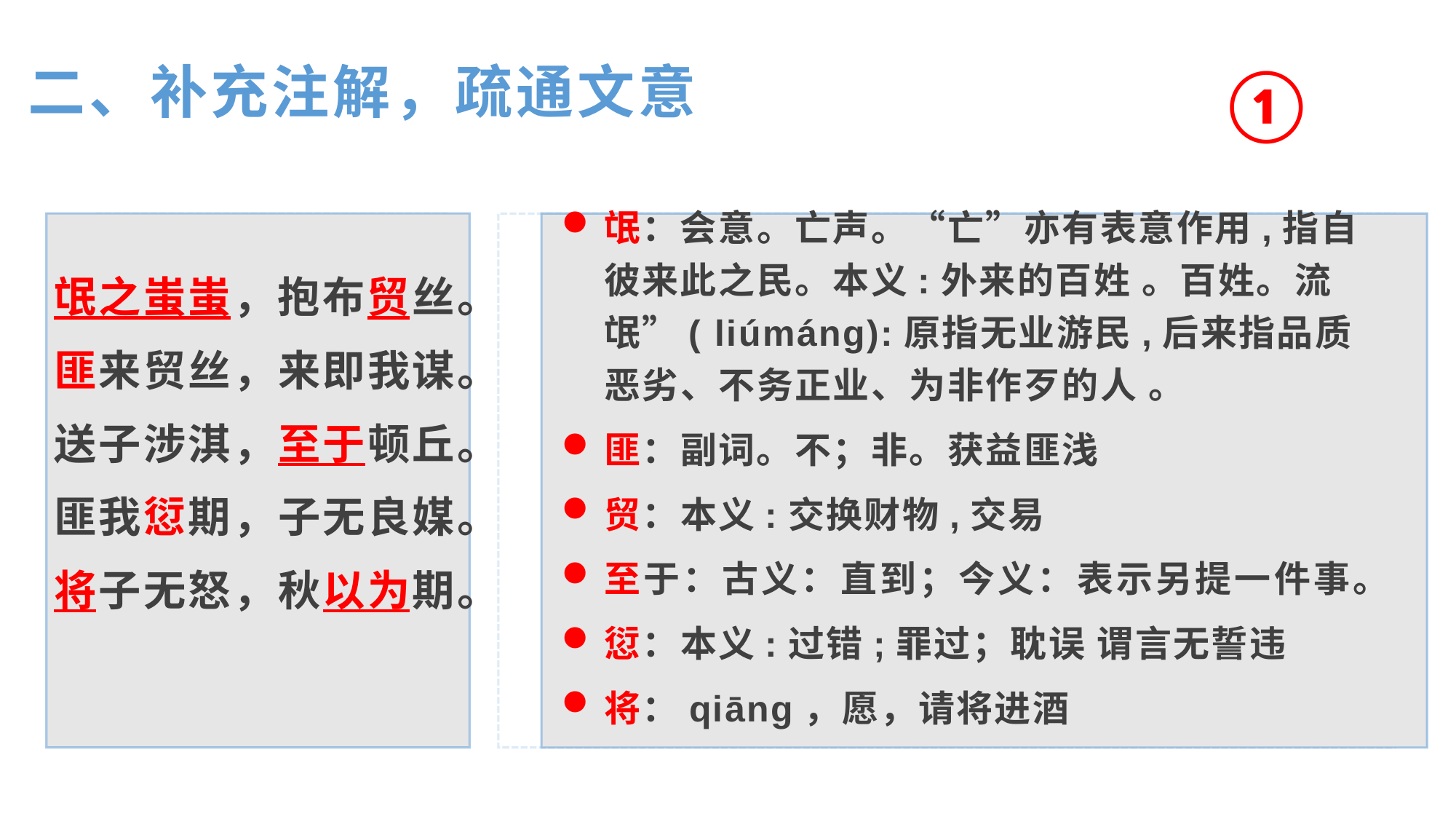

①
二、补充注解，疏通文意

氓之蚩蚩，抱布贸丝。
匪来贸丝，来即我谋。
送子涉淇，至于顿丘。
匪我愆期，子无良媒。
将子无怒，秋以为期。
氓：会意。亡声。“亡”亦有表意作用,指自彼来此之民。本义:外来的百姓 。百姓。流氓”( liúmáng):原指无业游民,后来指品质恶劣、不务正业、为非作歹的人 。
匪：副词。不；非。获益匪浅
贸：本义:交换财物,交易
至于：古义：直到；今义：表示另提一件事。
愆：本义:过错;罪过；耽误 谓言无誓违
将：qiāng，愿，请将进酒